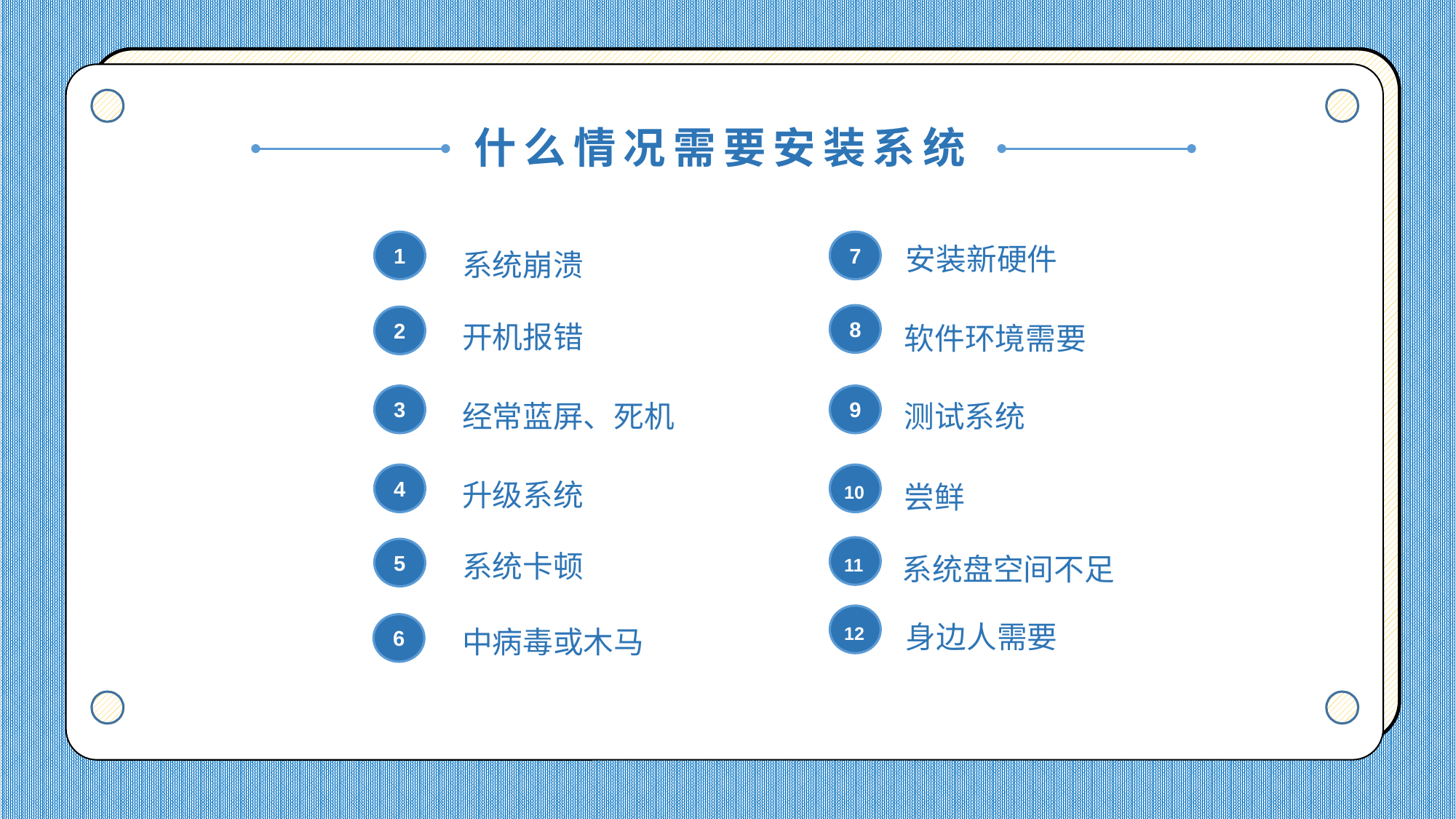

什么情况需要安装系统
安装新硬件
系统崩溃
1
7
开机报错
软件环境需要
8
2
经常蓝屏、死机
测试系统
3
9
升级系统
尝鲜
4

10
系统卡顿
系统盘空间不足

11
5
身边人需要
中病毒或木马

12
6